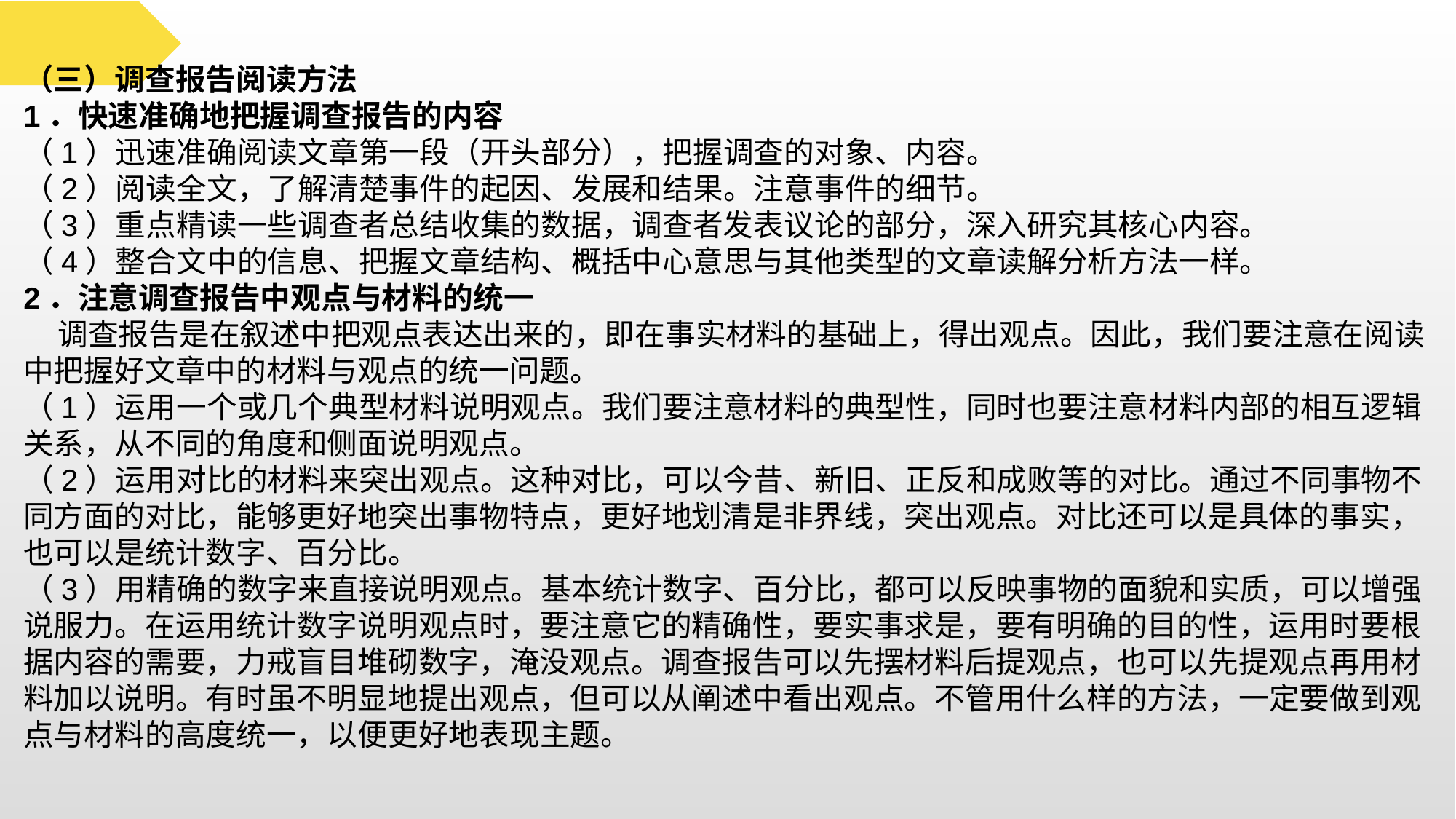

（三）调查报告阅读方法
1．快速准确地把握调查报告的内容
（1）迅速准确阅读文章第一段（开头部分），把握调查的对象、内容。
（2）阅读全文，了解清楚事件的起因、发展和结果。注意事件的细节。
（3）重点精读一些调查者总结收集的数据，调查者发表议论的部分，深入研究其核心内容。
（4）整合文中的信息、把握文章结构、概括中心意思与其他类型的文章读解分析方法一样。
2．注意调查报告中观点与材料的统一
    调查报告是在叙述中把观点表达出来的，即在事实材料的基础上，得出观点。因此，我们要注意在阅读中把握好文章中的材料与观点的统一问题。
（1）运用一个或几个典型材料说明观点。我们要注意材料的典型性，同时也要注意材料内部的相互逻辑关系，从不同的角度和侧面说明观点。
（2）运用对比的材料来突出观点。这种对比，可以今昔、新旧、正反和成败等的对比。通过不同事物不同方面的对比，能够更好地突出事物特点，更好地划清是非界线，突出观点。对比还可以是具体的事实，也可以是统计数字、百分比。
（3）用精确的数字来直接说明观点。基本统计数字、百分比，都可以反映事物的面貌和实质，可以增强说服力。在运用统计数字说明观点时，要注意它的精确性，要实事求是，要有明确的目的性，运用时要根据内容的需要，力戒盲目堆砌数字，淹没观点。调查报告可以先摆材料后提观点，也可以先提观点再用材料加以说明。有时虽不明显地提出观点，但可以从阐述中看出观点。不管用什么样的方法，一定要做到观点与材料的高度统一，以便更好地表现主题。